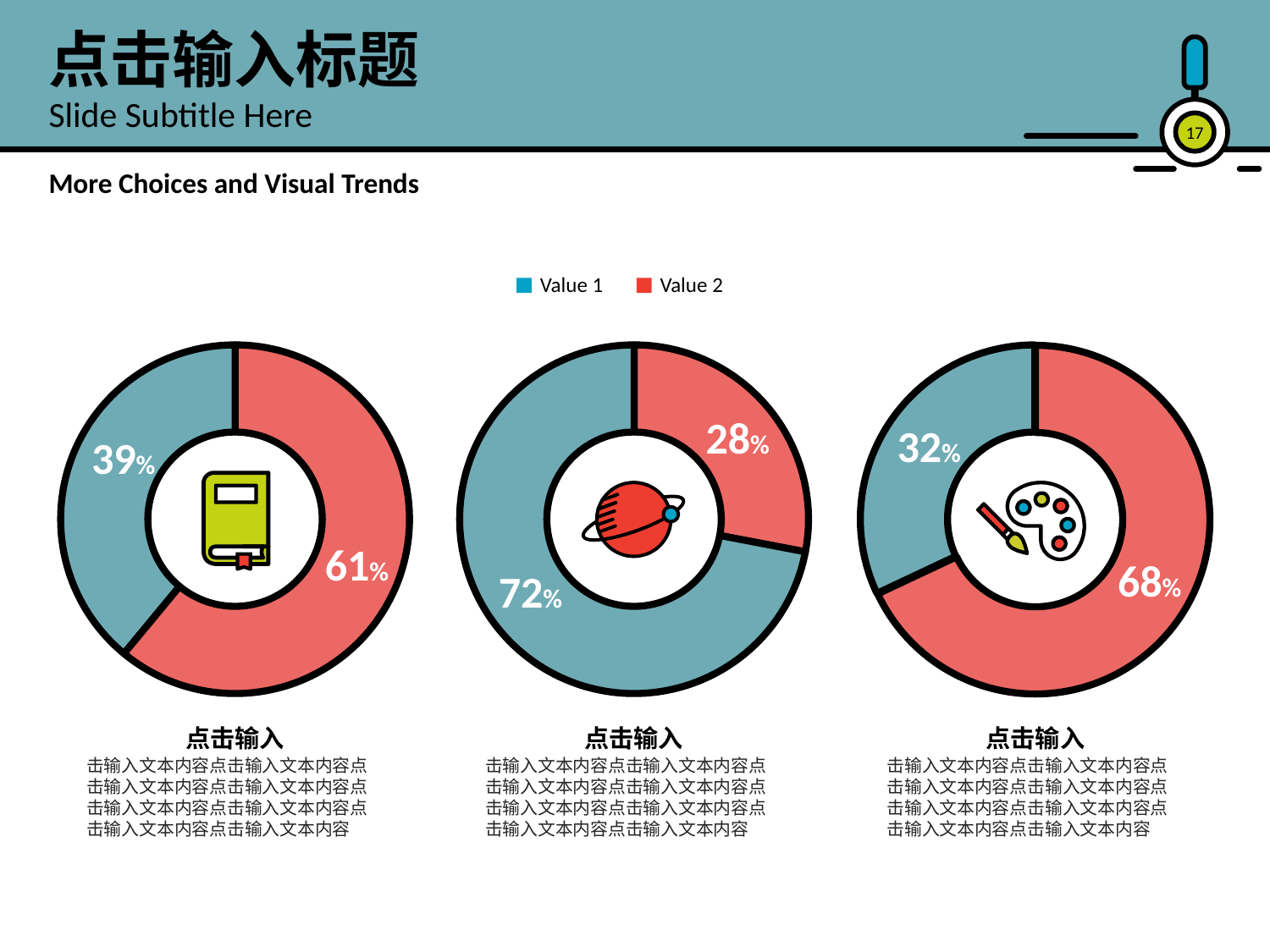

点击输入标题
Slide Subtitle Here
17
More Choices and Visual Trends
Value 1

Value 2

### Chart

| Category | 열1 |
|---|---|
| Value 1 | 61.0 |
| Value 2 | 39.0 |

### Chart

| Category | 열1 |
|---|---|
| Value 1 | 28.0 |
| Value 2 | 72.0 |

### Chart

| Category | 열1 |
|---|---|
| Value 1 | 68.0 |
| Value 2 | 32.0 |
28%
32%
39%

61%
68%
72%
点击输入
击输入文本内容点击输入文本内容点击输入文本内容点击输入文本内容点击输入文本内容点击输入文本内容点击输入文本内容点击输入文本内容
点击输入
击输入文本内容点击输入文本内容点击输入文本内容点击输入文本内容点击输入文本内容点击输入文本内容点击输入文本内容点击输入文本内容
点击输入
击输入文本内容点击输入文本内容点击输入文本内容点击输入文本内容点击输入文本内容点击输入文本内容点击输入文本内容点击输入文本内容